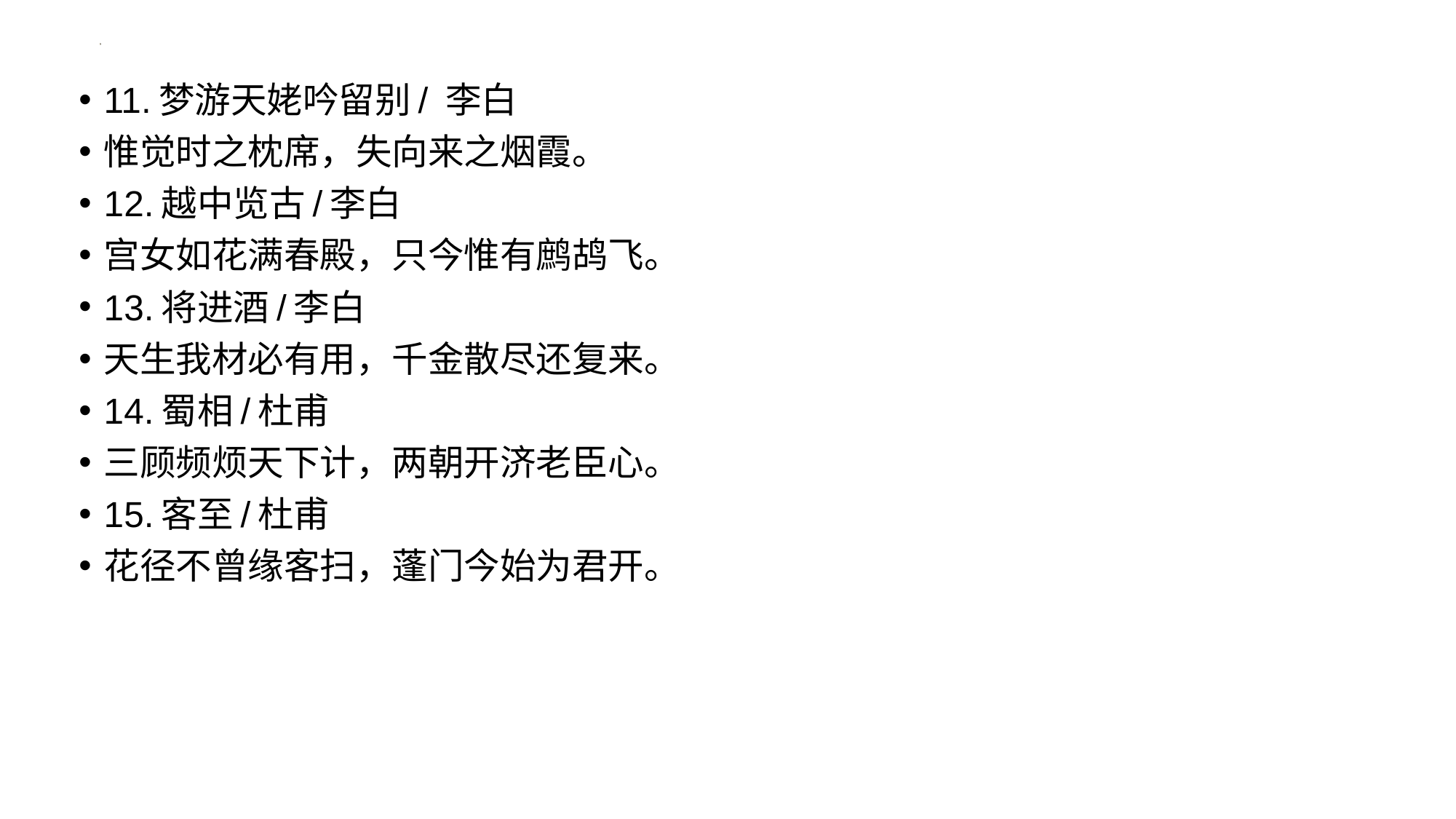

11.梦游天姥吟留别/ 李白
惟觉时之枕席，失向来之烟霞。
12.越中览古/李白
宫女如花满春殿，只今惟有鹧鸪飞。
13.将进酒/李白
天生我材必有用，千金散尽还复来。
14.蜀相/杜甫
三顾频烦天下计，两朝开济老臣心。
15.客至/杜甫
花径不曾缘客扫，蓬门今始为君开。